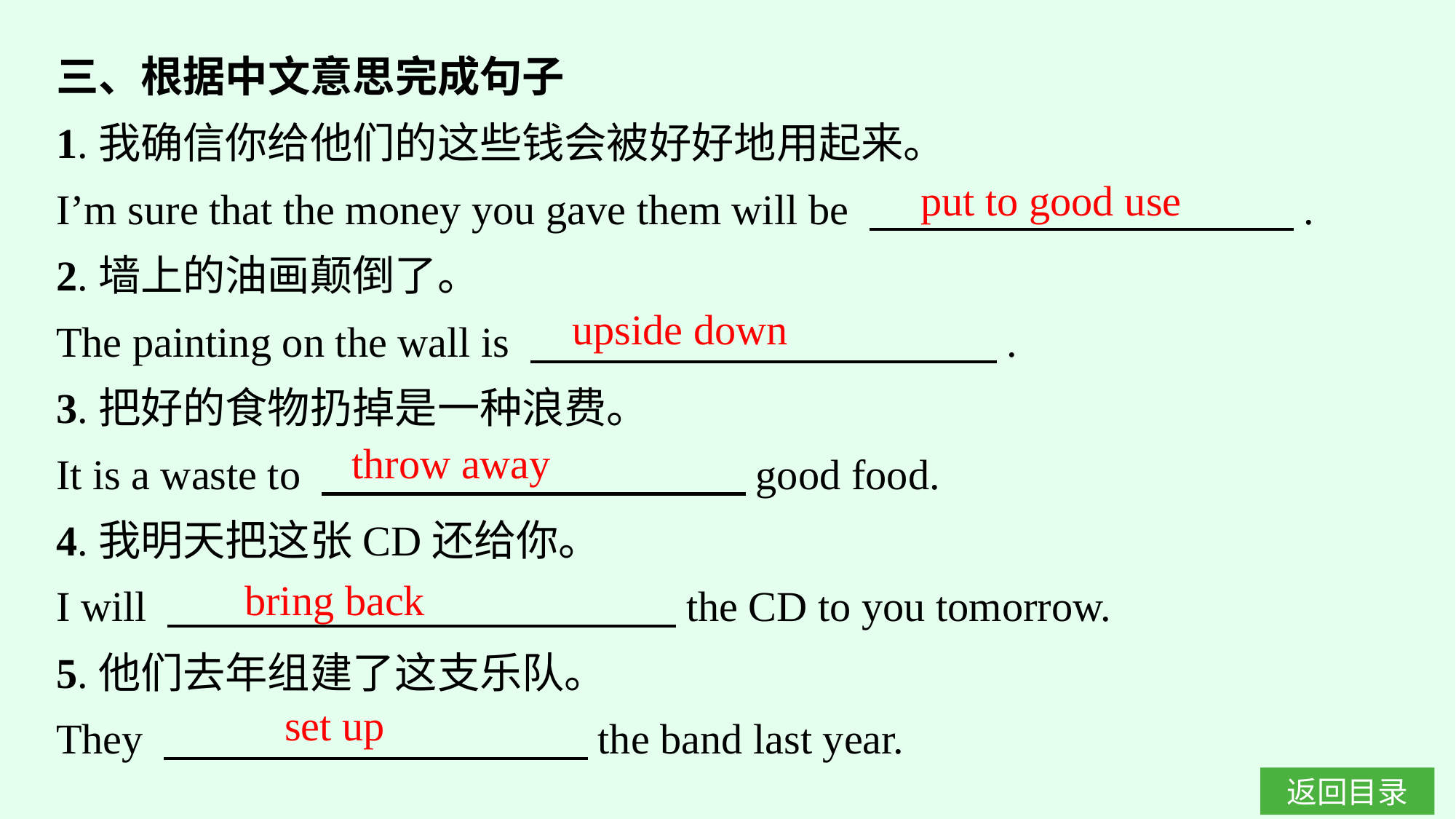

三、根据中文意思完成句子
1.我确信你给他们的这些钱会被好好地用起来。
I’m sure that the money you gave them will be 　　　　　　　　　　.
2.墙上的油画颠倒了。
The painting on the wall is 　　　　　　　　　　　.
3.把好的食物扔掉是一种浪费。
It is a waste to 　　　　　　　　　　good food.
4.我明天把这张CD还给你。
I will 　　　　　　　　　　　　the CD to you tomorrow.
5.他们去年组建了这支乐队。
They 　　　　　　　　　　the band last year.
put to good use
upside down
throw away
bring back
set up